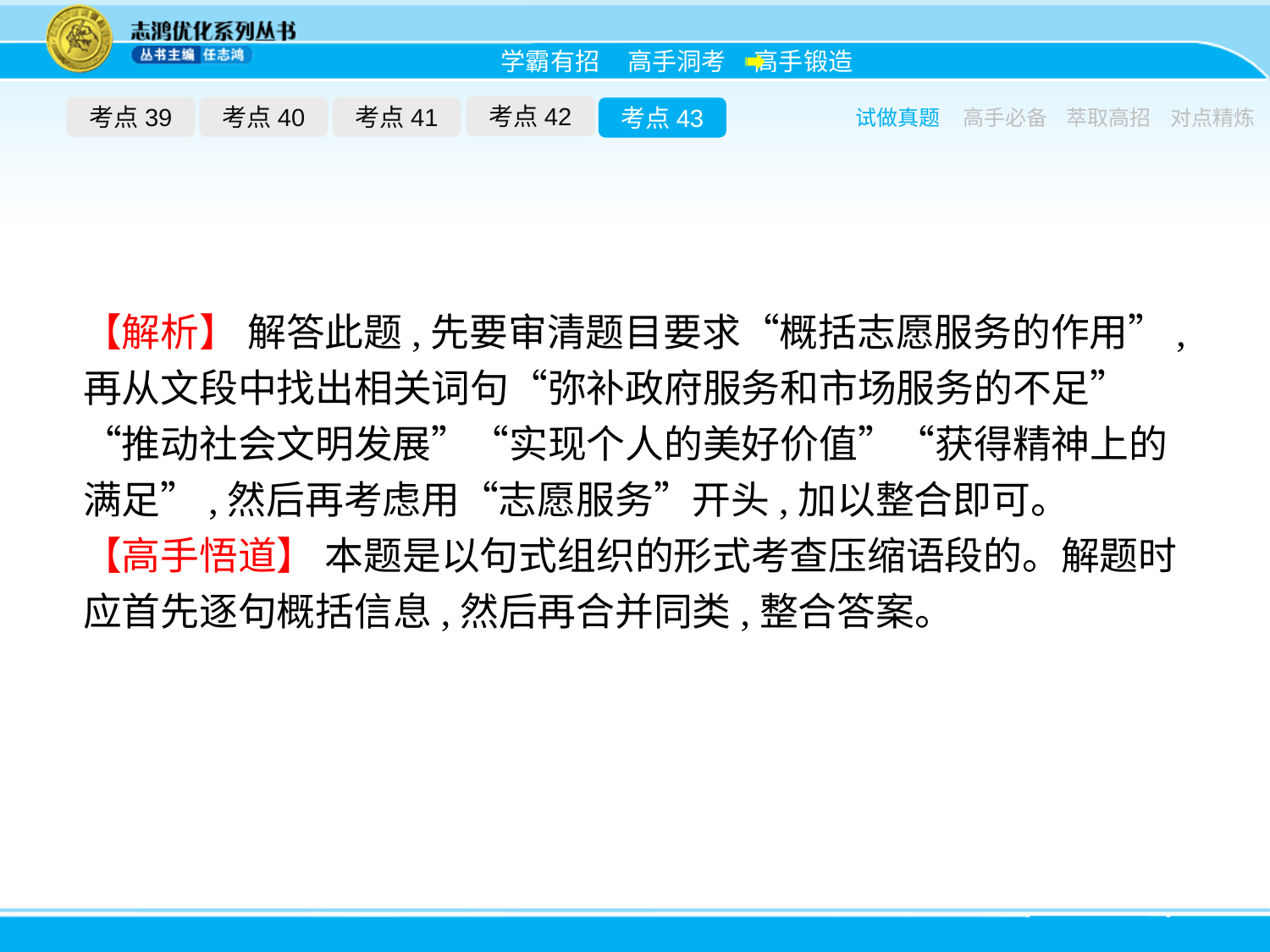

考点42
考点39
考点40
考点41
考点43
试做真题
高手必备
萃取高招
对点精炼
【解析】 解答此题,先要审清题目要求“概括志愿服务的作用”,再从文段中找出相关词句“弥补政府服务和市场服务的不足”“推动社会文明发展”“实现个人的美好价值”“获得精神上的满足”,然后再考虑用“志愿服务”开头,加以整合即可。
【高手悟道】 本题是以句式组织的形式考查压缩语段的。解题时应首先逐句概括信息,然后再合并同类,整合答案。